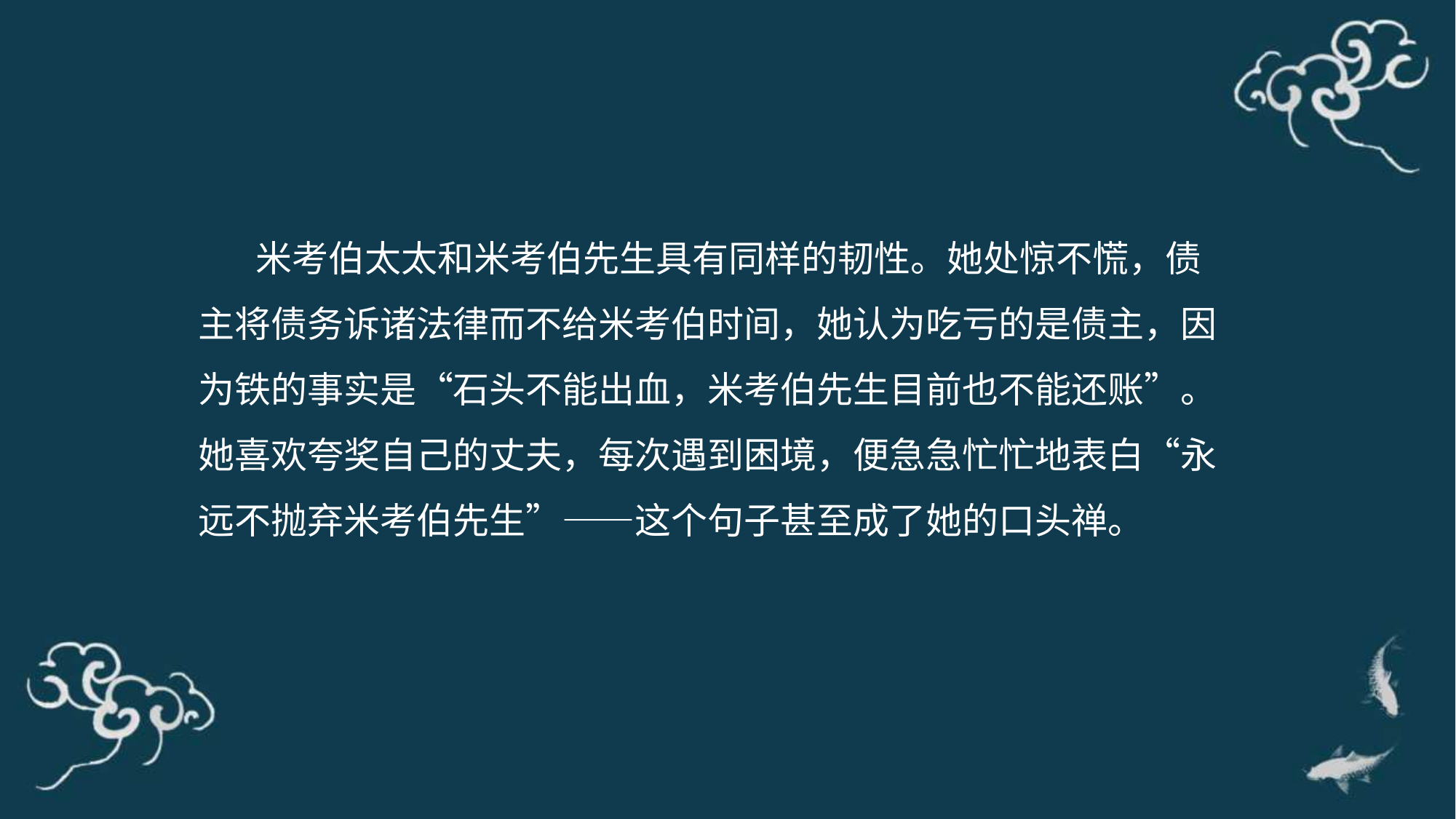

米考伯太太和米考伯先生具有同样的韧性。她处惊不慌，债主将债务诉诸法律而不给米考伯时间，她认为吃亏的是债主，因为铁的事实是“石头不能出血，米考伯先生目前也不能还账”。她喜欢夸奖自己的丈夫，每次遇到困境，便急急忙忙地表白“永远不抛弃米考伯先生”——这个句子甚至成了她的口头禅。